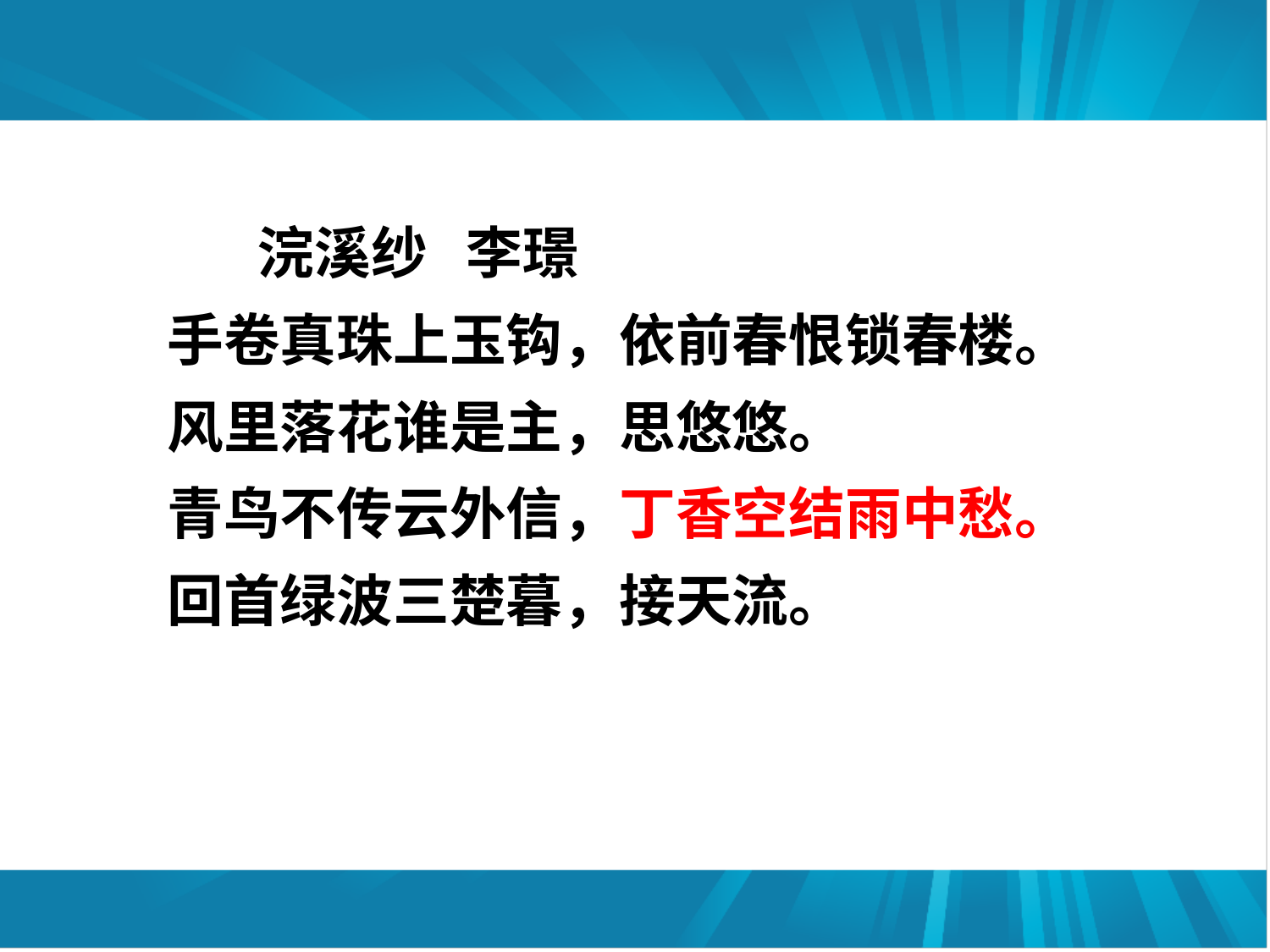

浣溪纱   李璟
手卷真珠上玉钩，依前春恨锁春楼。
风里落花谁是主，思悠悠。
青鸟不传云外信，丁香空结雨中愁。
回首绿波三楚暮，接天流。